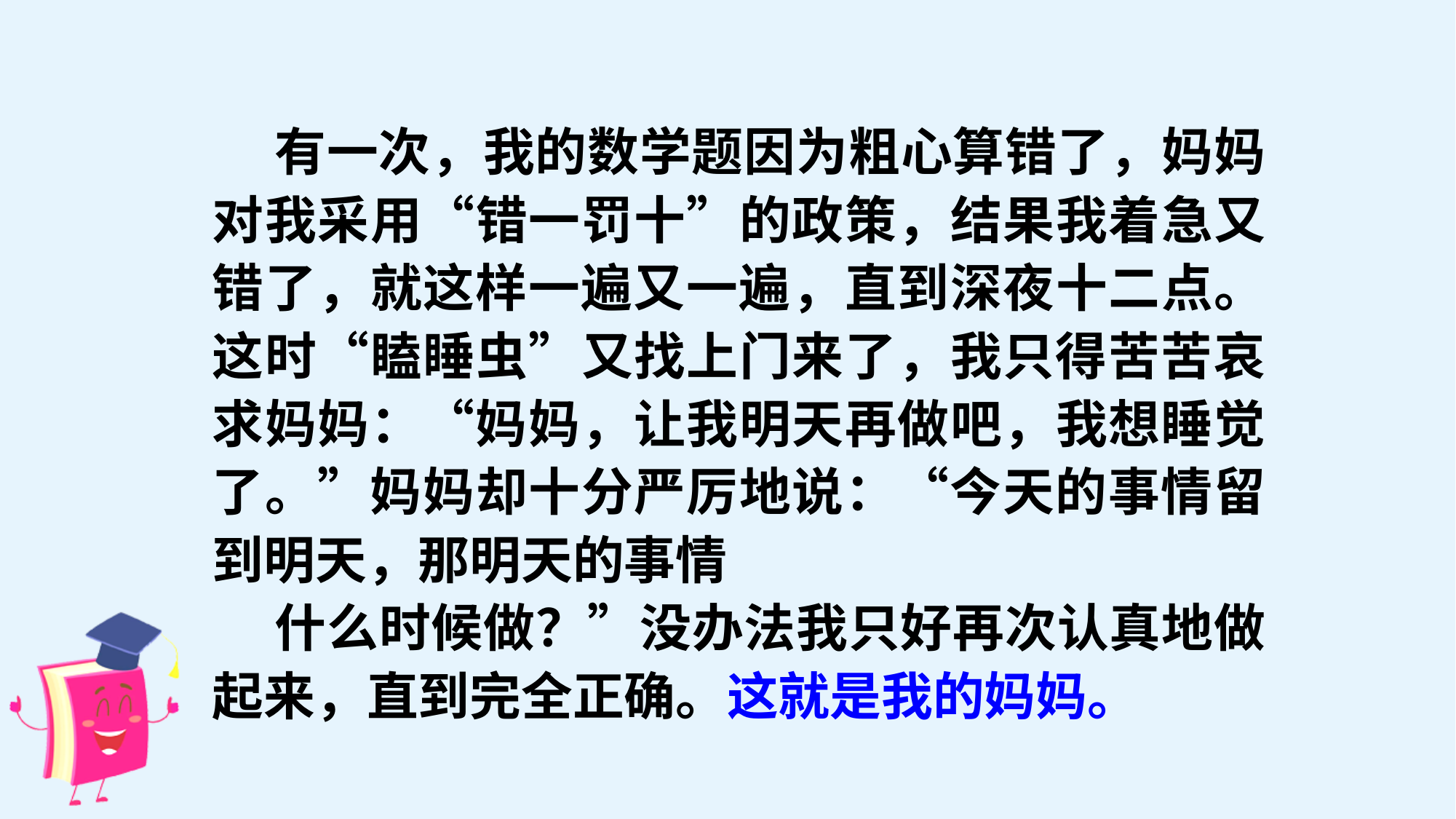

有一次，我的数学题因为粗心算错了，妈妈对我采用“错一罚十”的政策，结果我着急又错了，就这样一遍又一遍，直到深夜十二点。这时“瞌睡虫”又找上门来了，我只得苦苦哀求妈妈：“妈妈，让我明天再做吧，我想睡觉了。”妈妈却十分严厉地说：“今天的事情留到明天，那明天的事情
    什么时候做？”没办法我只好再次认真地做起来，直到完全正确。这就是我的妈妈。